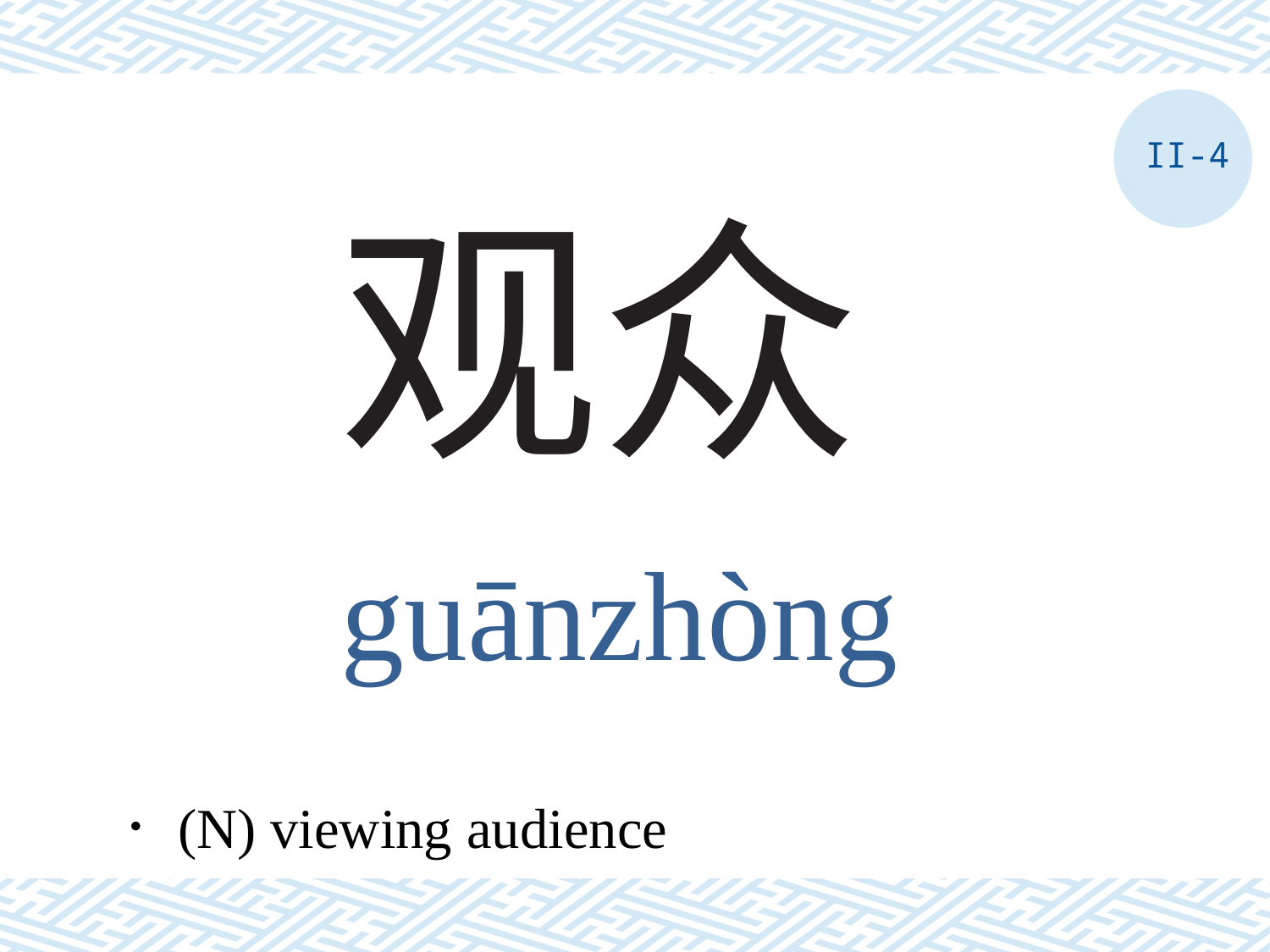

II-4

# 观众
guānzhòng
．(N) viewing audience